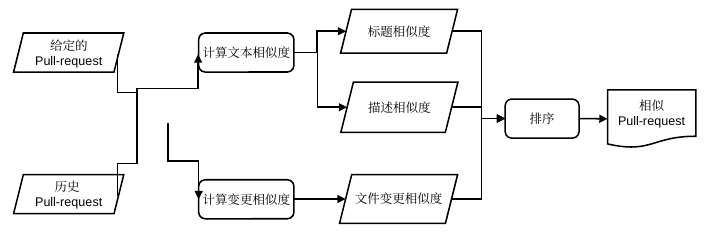

标题相似度
给定的
Pull-request
计算文本相似度
描述相似度
相似
Pull-request
排序
历史
Pull-request
文件变更相似度
计算变更相似度